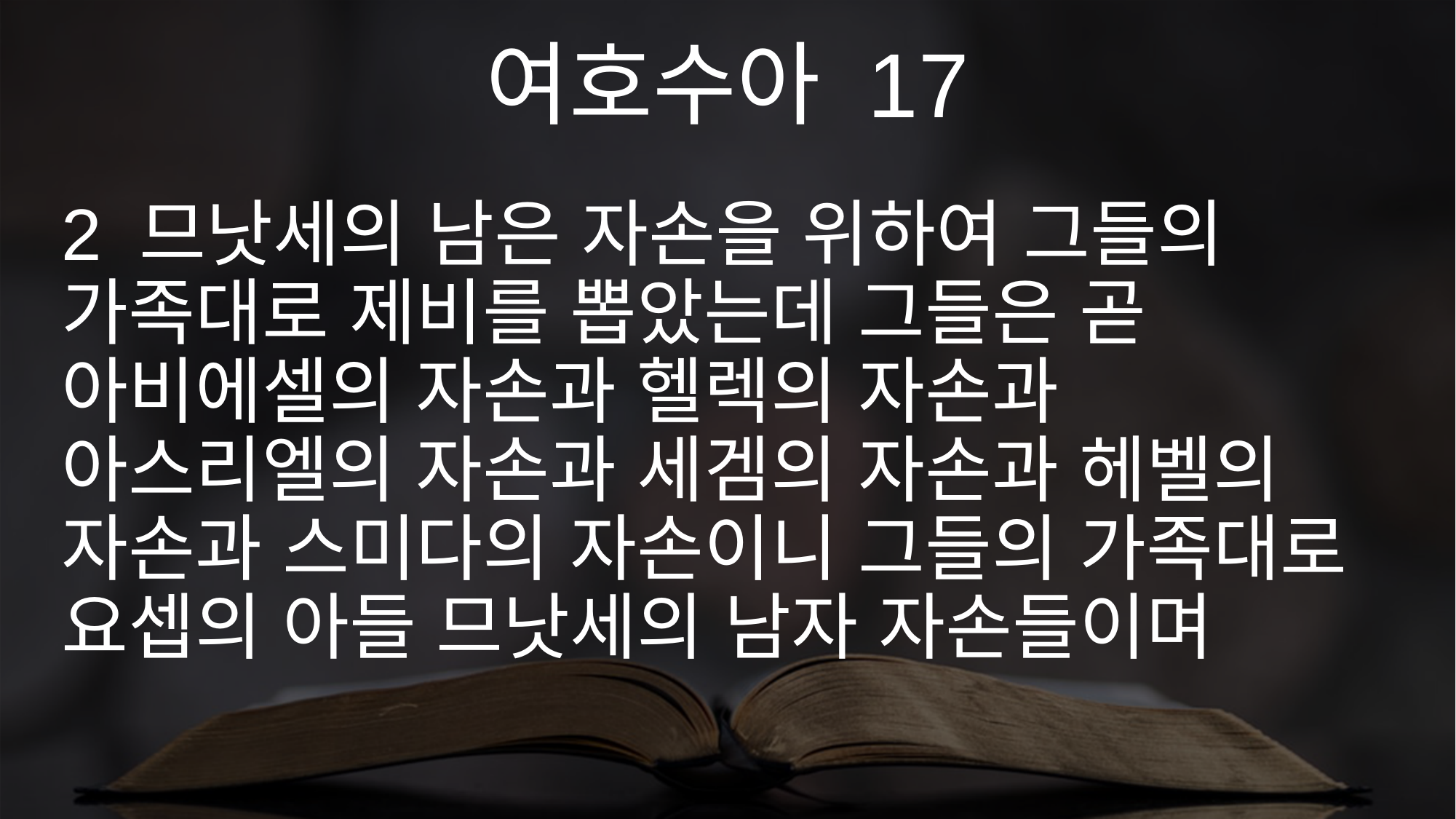

여호수아 17
2 므낫세의 남은 자손을 위하여 그들의 가족대로 제비를 뽑았는데 그들은 곧 아비에셀의 자손과 헬렉의 자손과 아스리엘의 자손과 세겜의 자손과 헤벨의 자손과 스미다의 자손이니 그들의 가족대로 요셉의 아들 므낫세의 남자 자손들이며